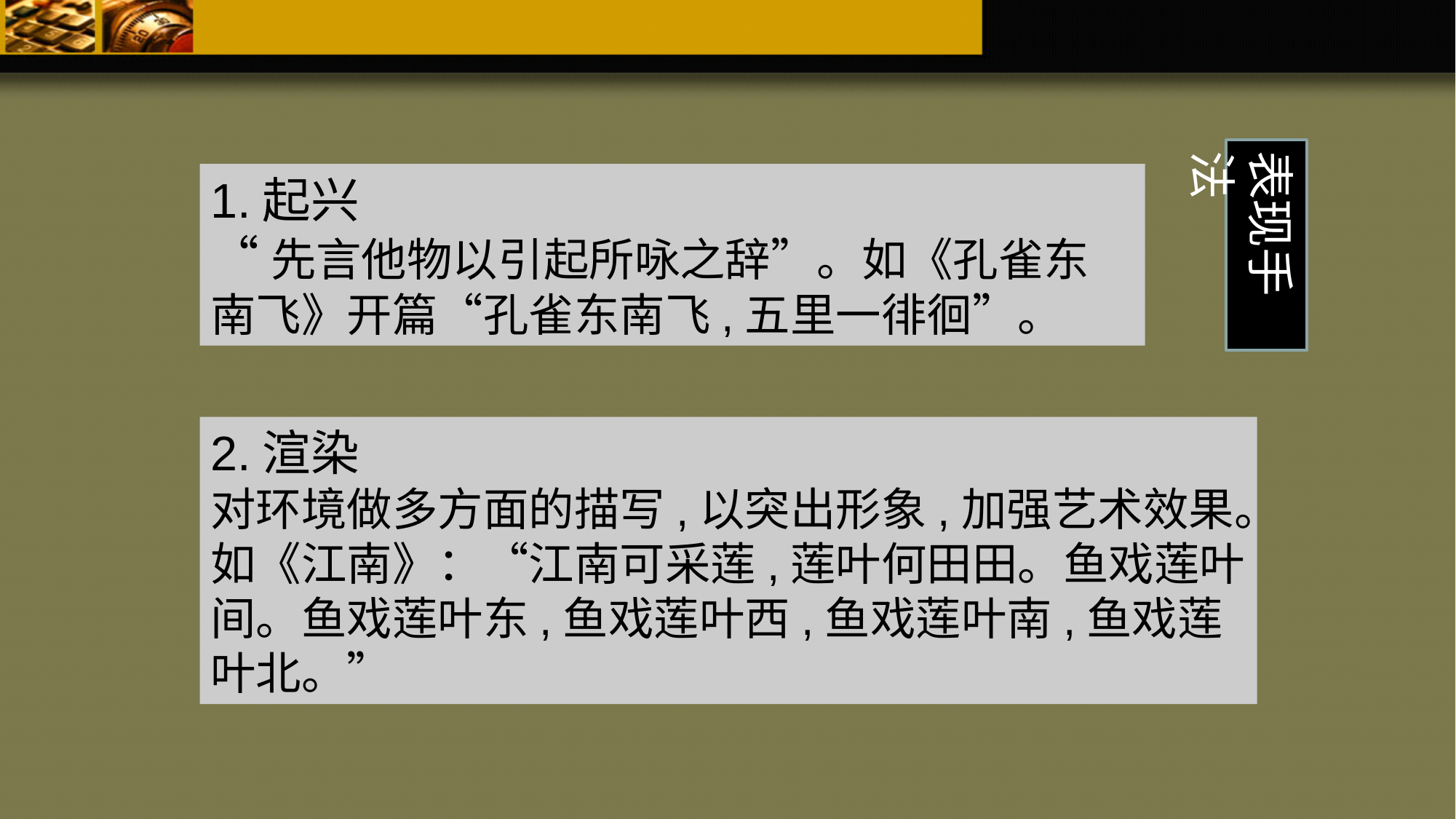

表现手法
1.起兴
“先言他物以引起所咏之辞”。如《孔雀东南飞》开篇“孔雀东南飞,五里一徘徊”。
2.渲染
对环境做多方面的描写,以突出形象,加强艺术效果。如《江南》：“江南可采莲,莲叶何田田。鱼戏莲叶间。鱼戏莲叶东,鱼戏莲叶西,鱼戏莲叶南,鱼戏莲叶北。”